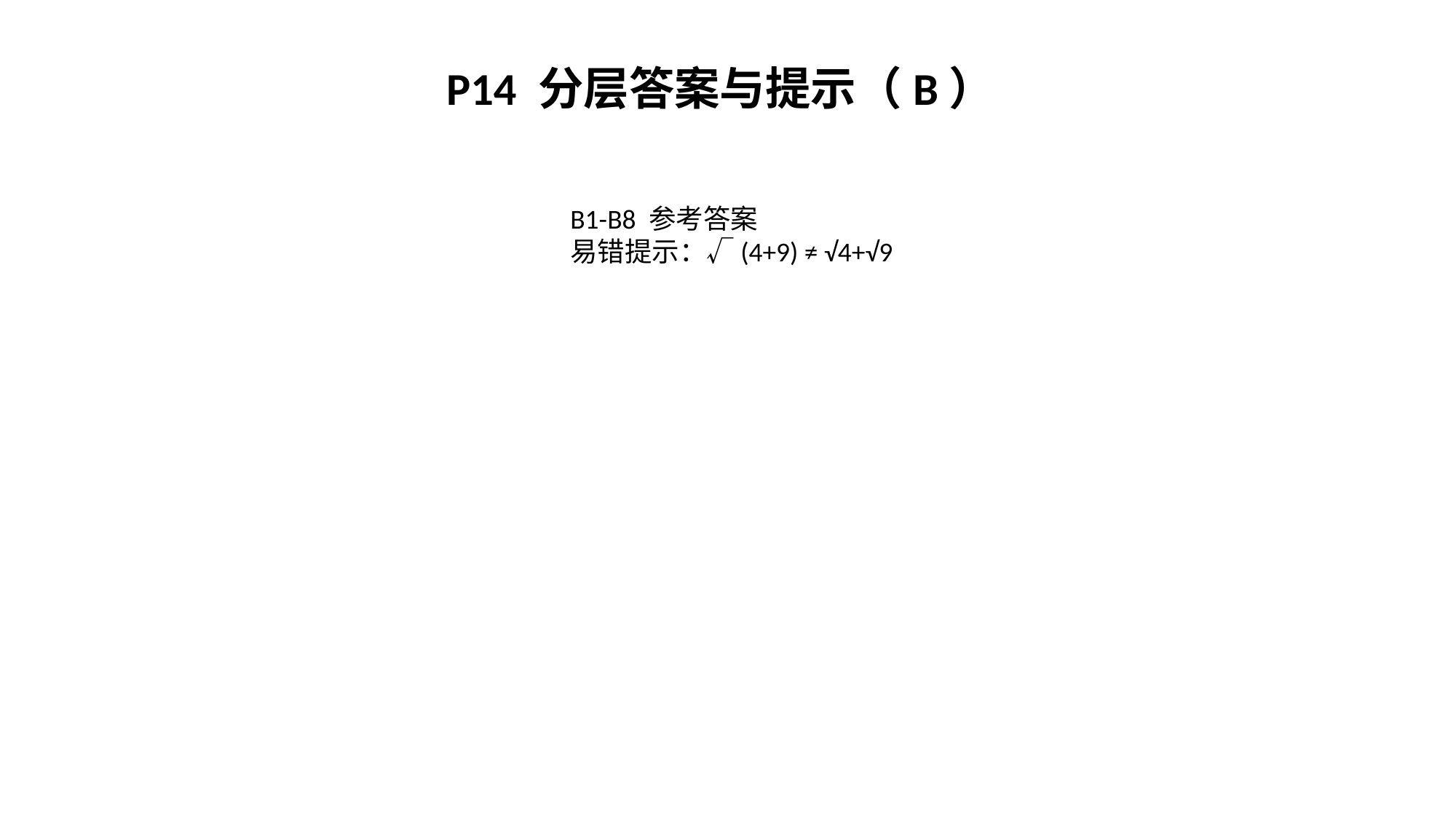

P14 分层答案与提示（B）
B1-B8 参考答案
易错提示：√(4+9) ≠ √4+√9